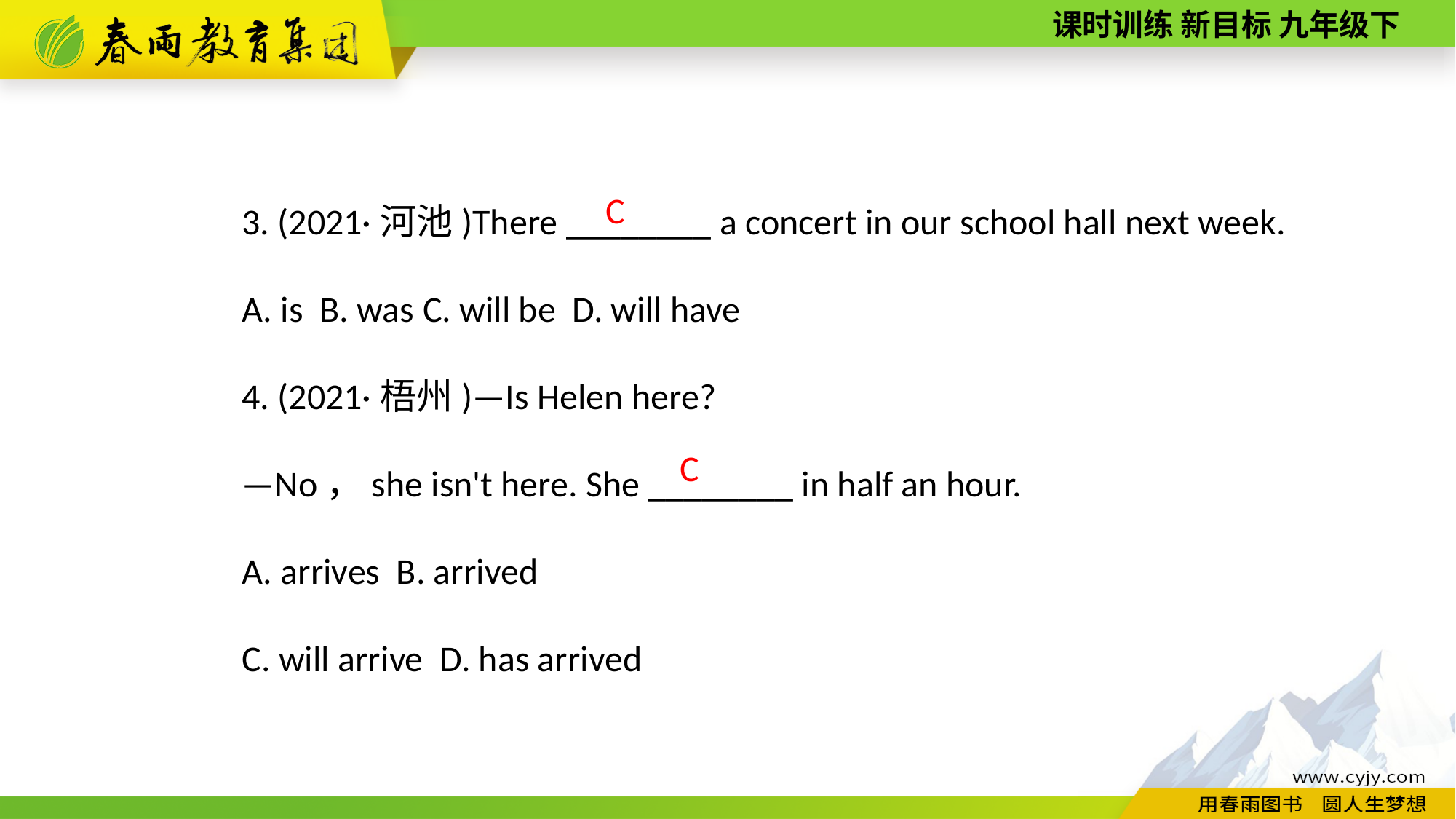

3. (2021·河池)There ________ a concert in our school hall next week.
A. is  B. was  C. will be  D. will have
4. (2021·梧州)—Is Helen here?
—No，she isn't here. She ________ in half an hour.
A. arrives  B. arrived
C. will arrive  D. has arrived
C
C